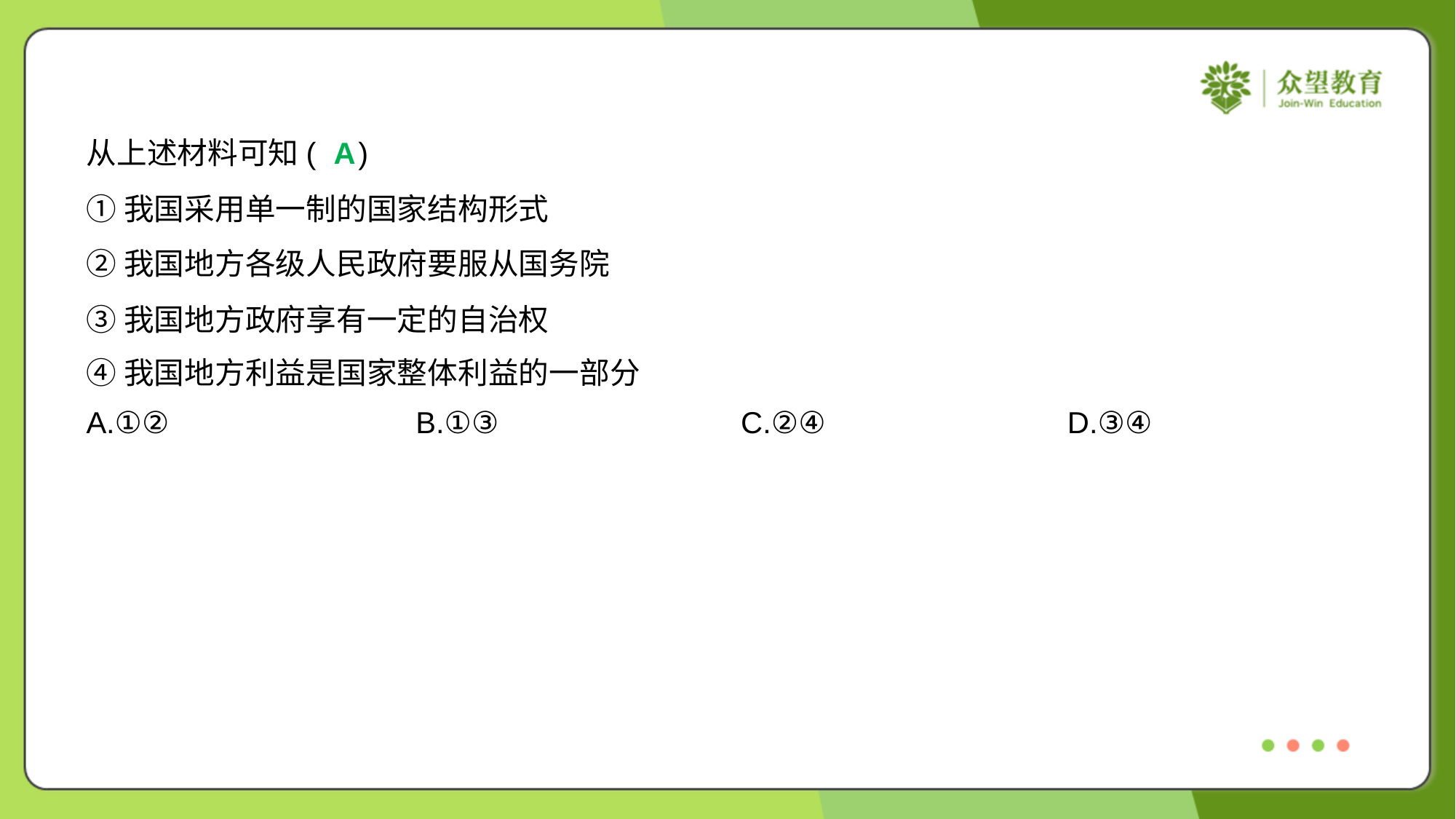

从上述材料可知(     )
A
①我国采用单一制的国家结构形式
②我国地方各级人民政府要服从国务院
③我国地方政府享有一定的自治权
④我国地方利益是国家整体利益的一部分
A.①②	B.①③	C.②④	D.③④